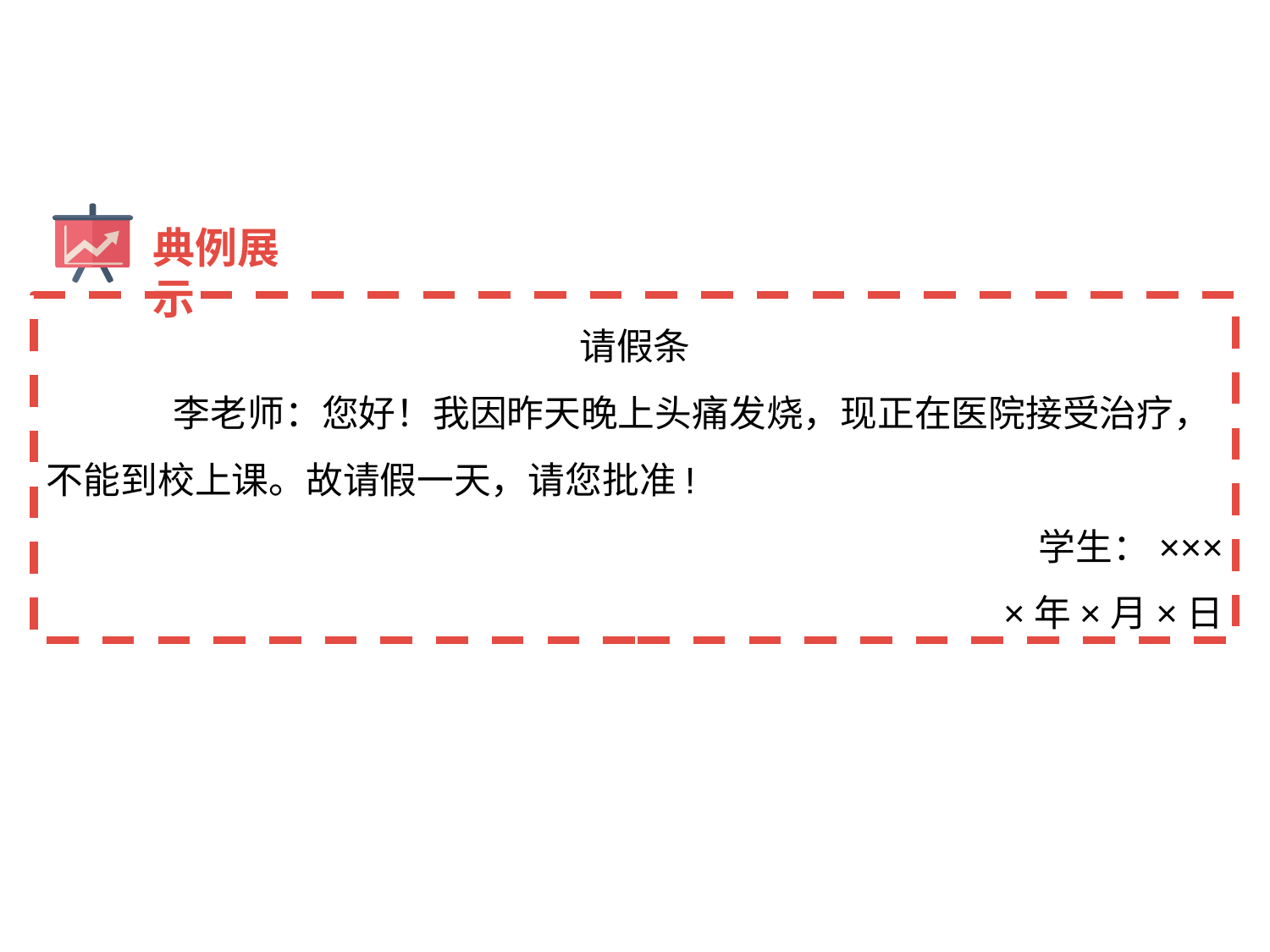

典例展示
请假条
	李老师：您好！我因昨天晚上头痛发烧，现正在医院接受治疗，不能到校上课。故请假一天，请您批准!
学生：×××
×年×月×日